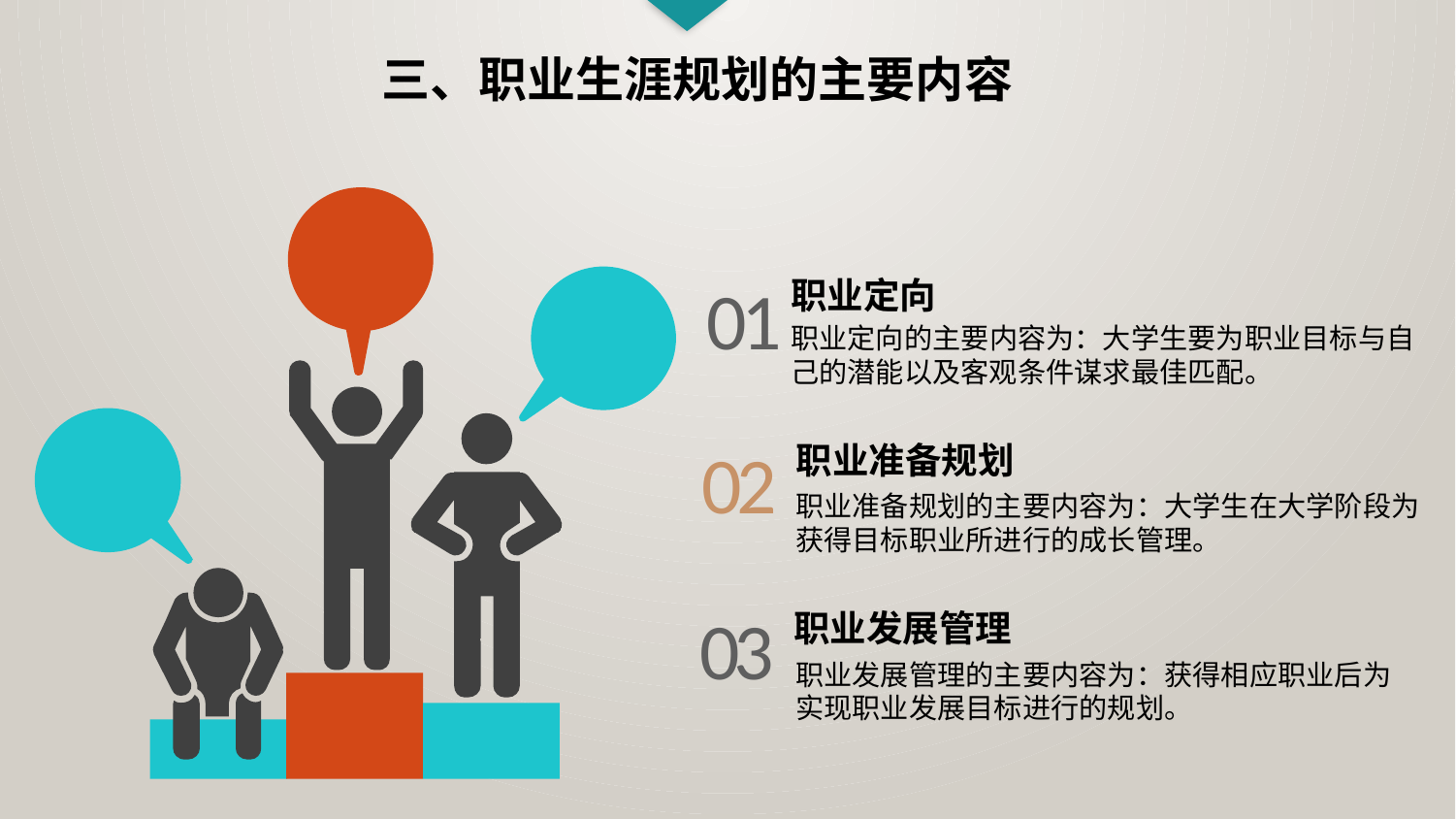

三、职业生涯规划的主要内容

01
职业定向
职业定向的主要内容为：大学生要为职业目标与自己的潜能以及客观条件谋求最佳匹配。
02
职业准备规划
职业准备规划的主要内容为：大学生在大学阶段为获得目标职业所进行的成长管理。
03
职业发展管理
职业发展管理的主要内容为：获得相应职业后为实现职业发展目标进行的规划。
32